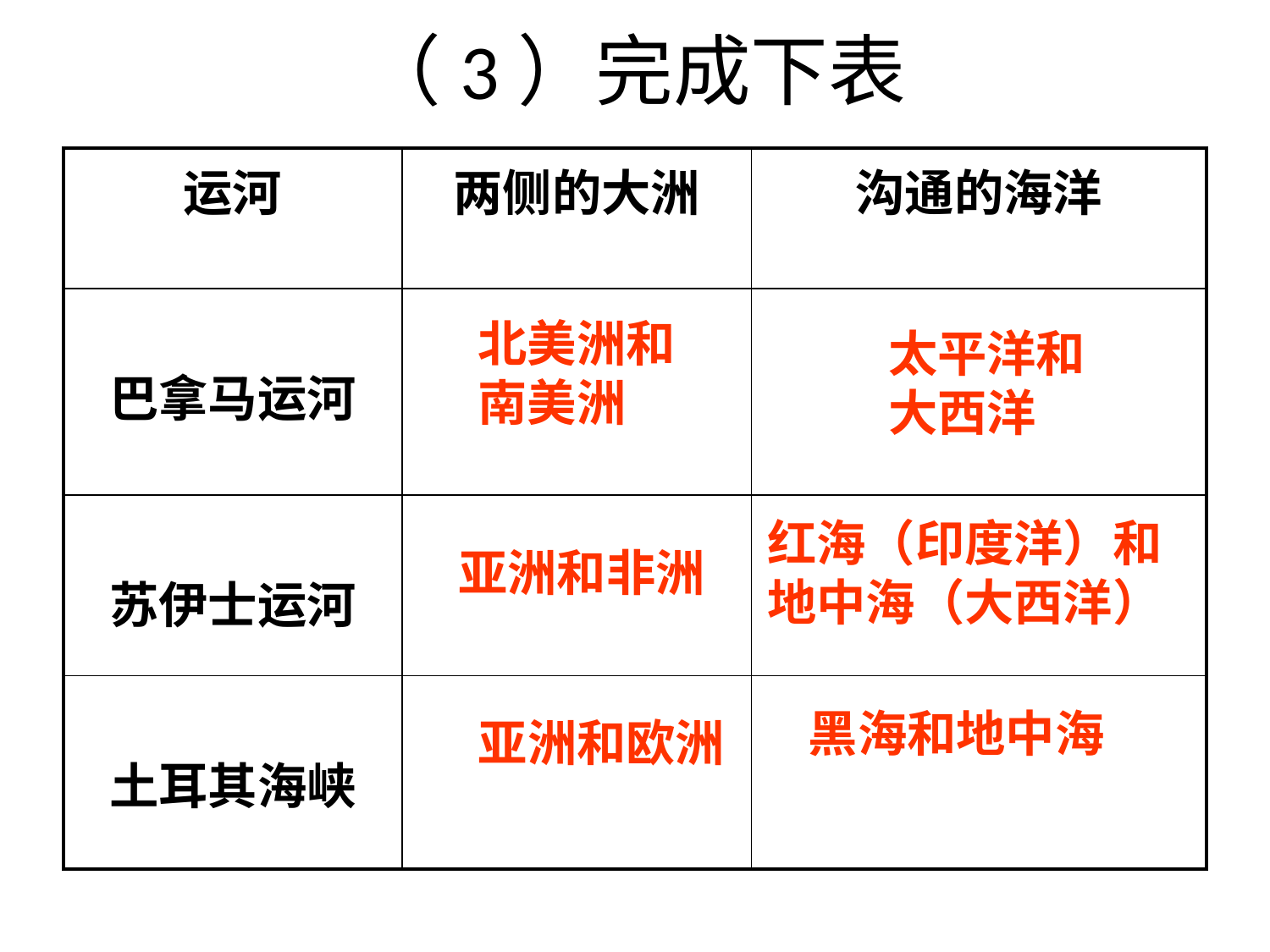

# （3）完成下表
| 运河 | 两侧的大洲 | 沟通的海洋 |
| --- | --- | --- |
| 巴拿马运河 |  |  |
| 苏伊士运河 |  |  |
| 土耳其海峡 |  |  |
北美洲和
南美洲
太平洋和
大西洋
红海（印度洋）和地中海（大西洋）
亚洲和非洲
黑海和地中海
亚洲和欧洲